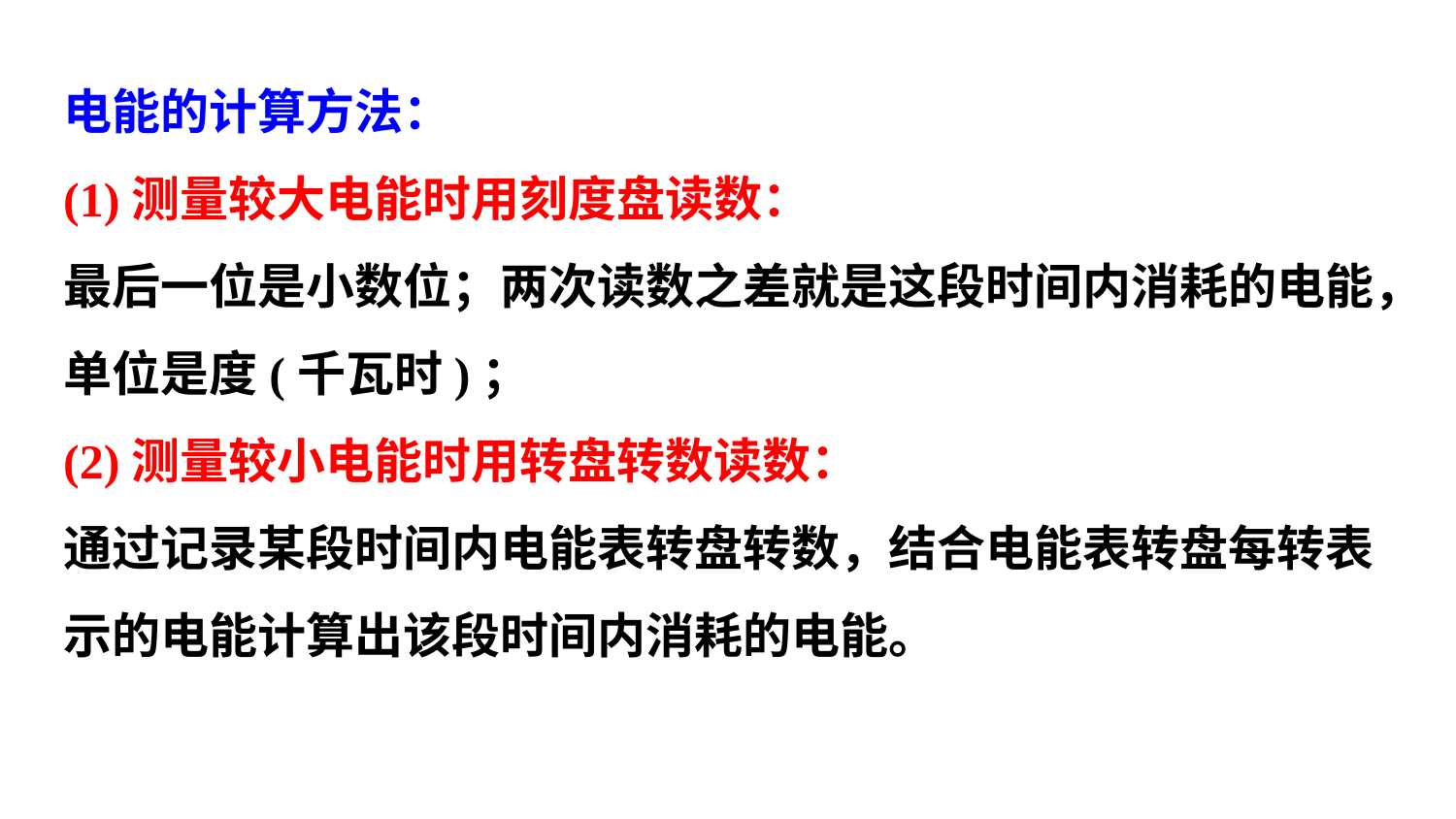

电能的计算方法：
(1)测量较大电能时用刻度盘读数：
最后一位是小数位；两次读数之差就是这段时间内消耗的电能，单位是度(千瓦时)；
(2)测量较小电能时用转盘转数读数：
通过记录某段时间内电能表转盘转数，结合电能表转盘每转表示的电能计算出该段时间内消耗的电能。